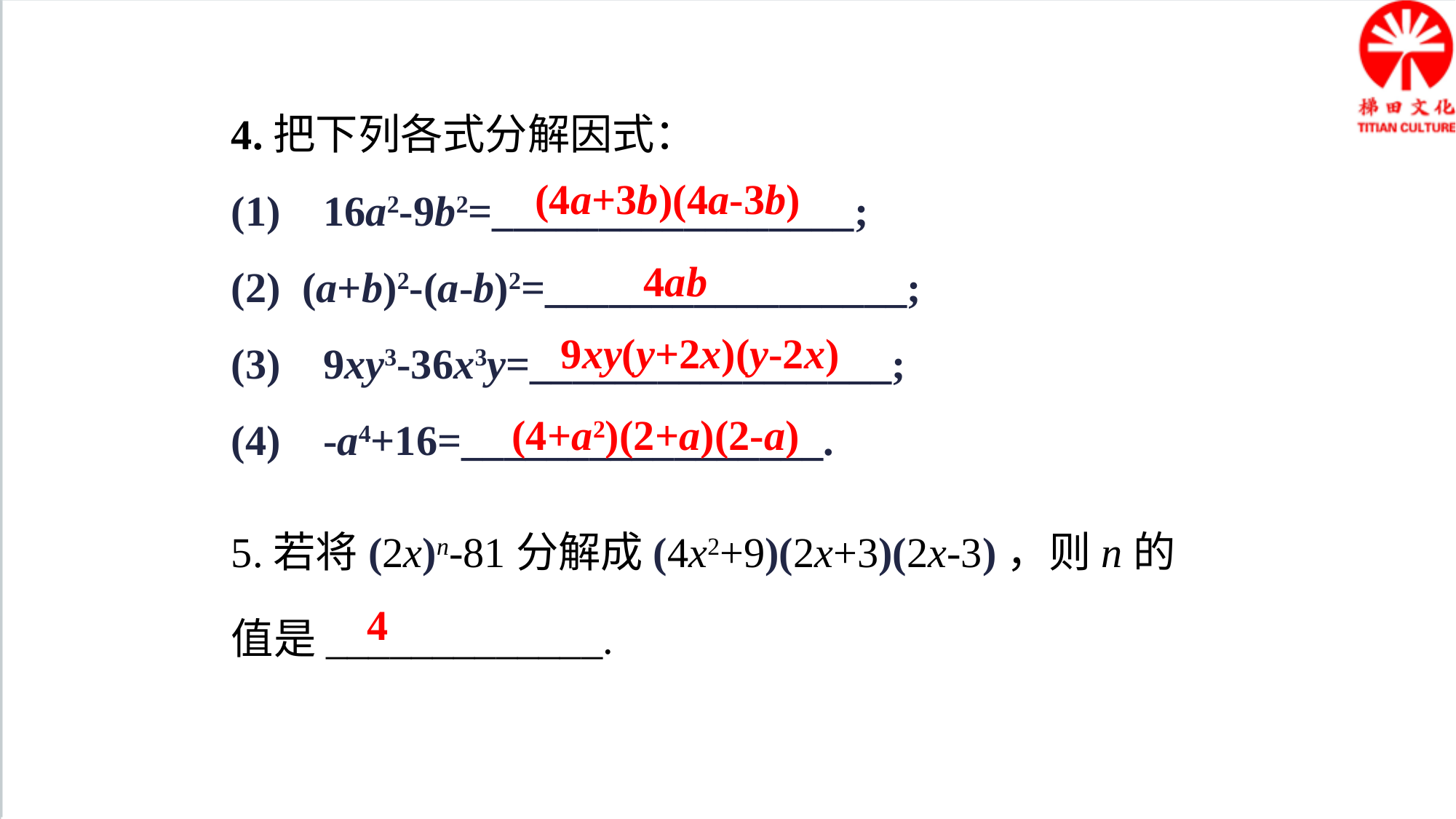

4.把下列各式分解因式：
(1)    16a2-9b2=_________________;
(2)  (a+b)2-(a-b)2=_________________;
(3)    9xy3-36x3y=_________________;
(4)    -a4+16=_________________.
(4a+3b)(4a-3b)
4ab
9xy(y+2x)(y-2x)
(4+a2)(2+a)(2-a)
5.若将(2x)n-81分解成(4x2+9)(2x+3)(2x-3)，则n的值是_____________.
4